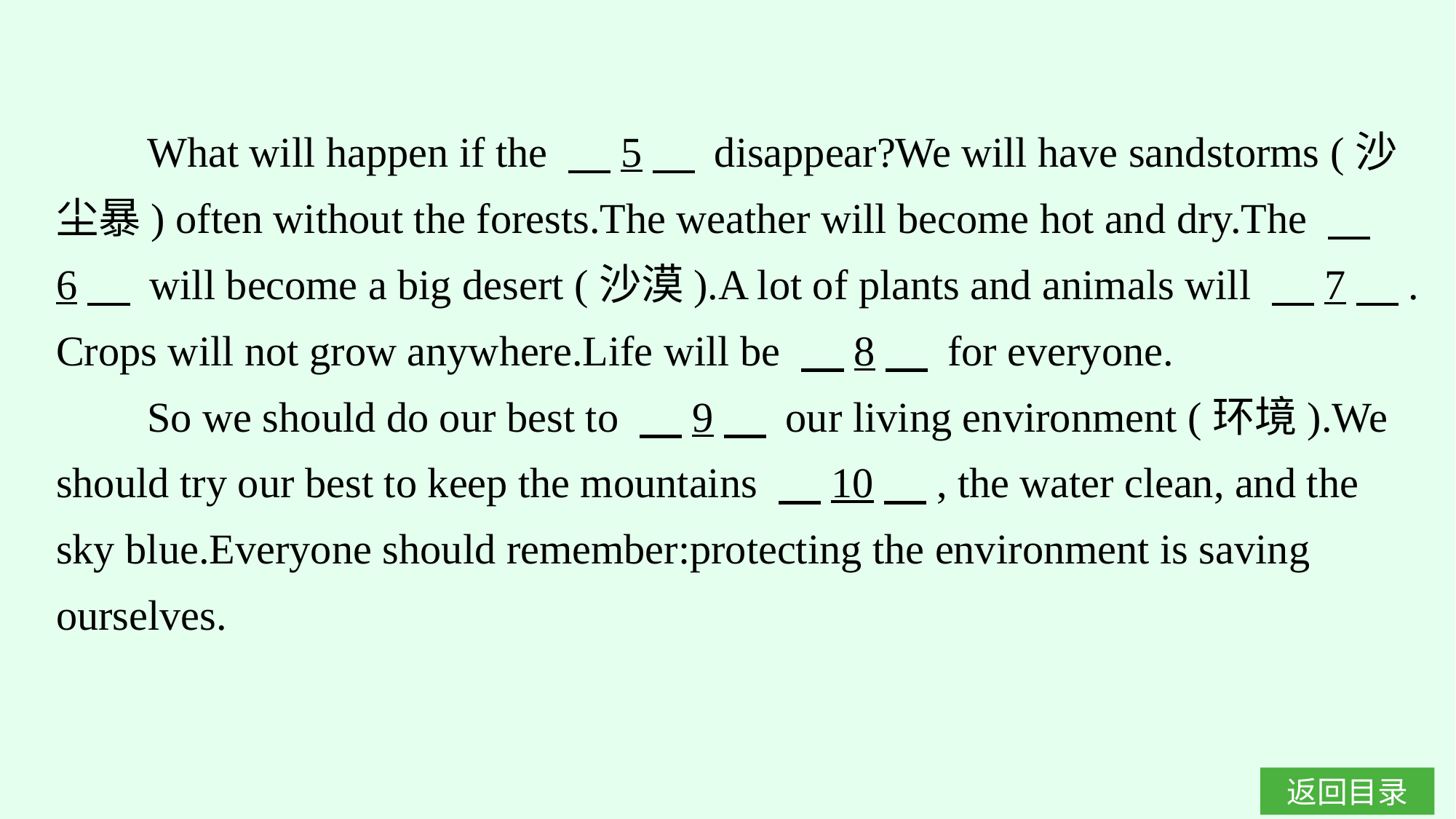

What will happen if the 　5　 disappear?We will have sandstorms (沙尘暴) often without the forests.The weather will become hot and dry.The 　6　 will become a big desert (沙漠).A lot of plants and animals will 　7　.Crops will not grow anywhere.Life will be 　8　 for everyone.
So we should do our best to 　9　 our living environment (环境).We should try our best to keep the mountains 　10　, the water clean, and the sky blue.Everyone should remember:protecting the environment is saving ourselves.